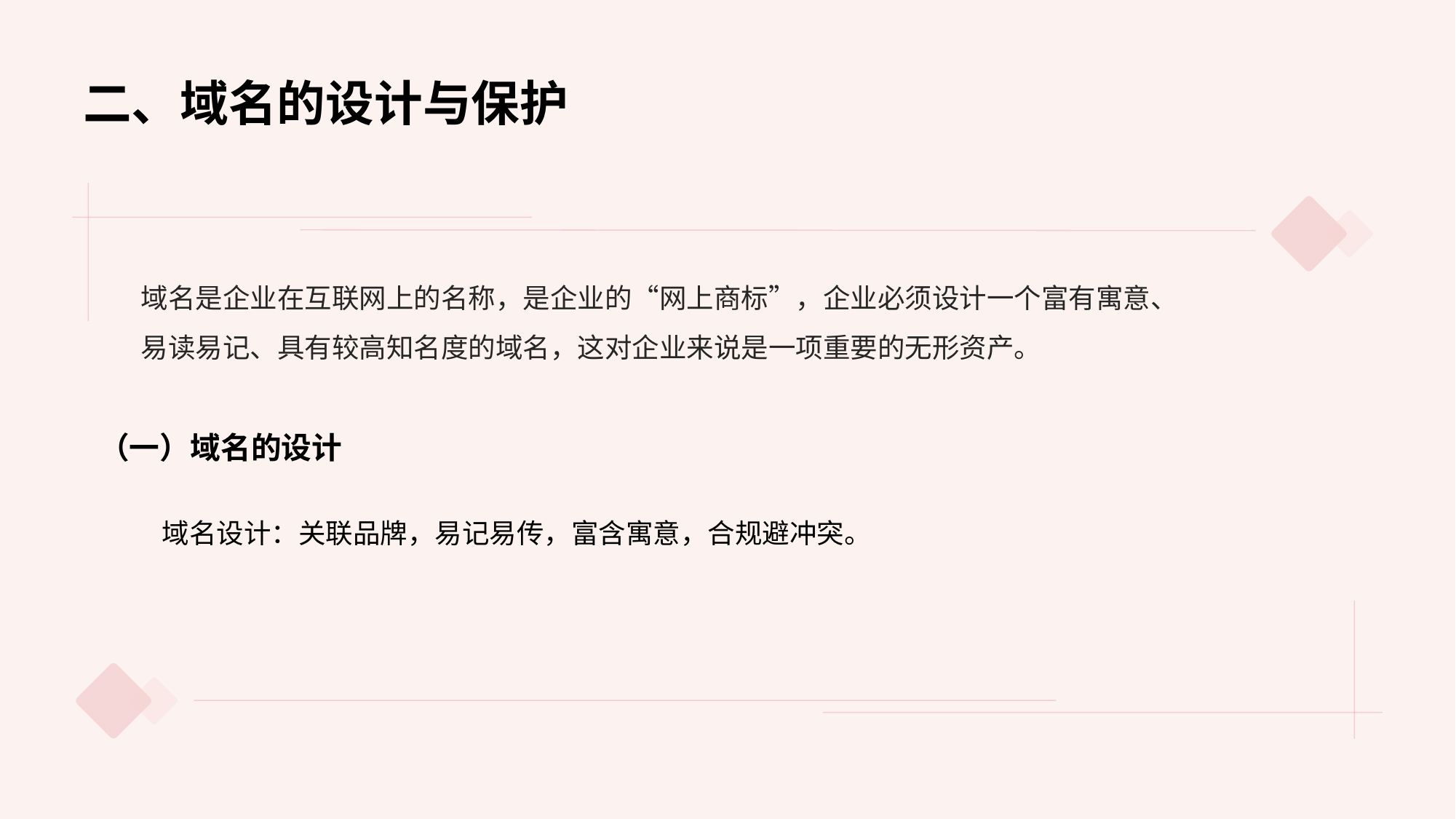

二、域名的设计与保护

域名是企业在互联网上的名称，是企业的“网上商标”，企业必须设计一个富有寓意、
易读易记、具有较高知名度的域名，这对企业来说是一项重要的无形资产。

（一）域名的设计
域名设计：关联品牌，易记易传，富含寓意，合规避冲突。